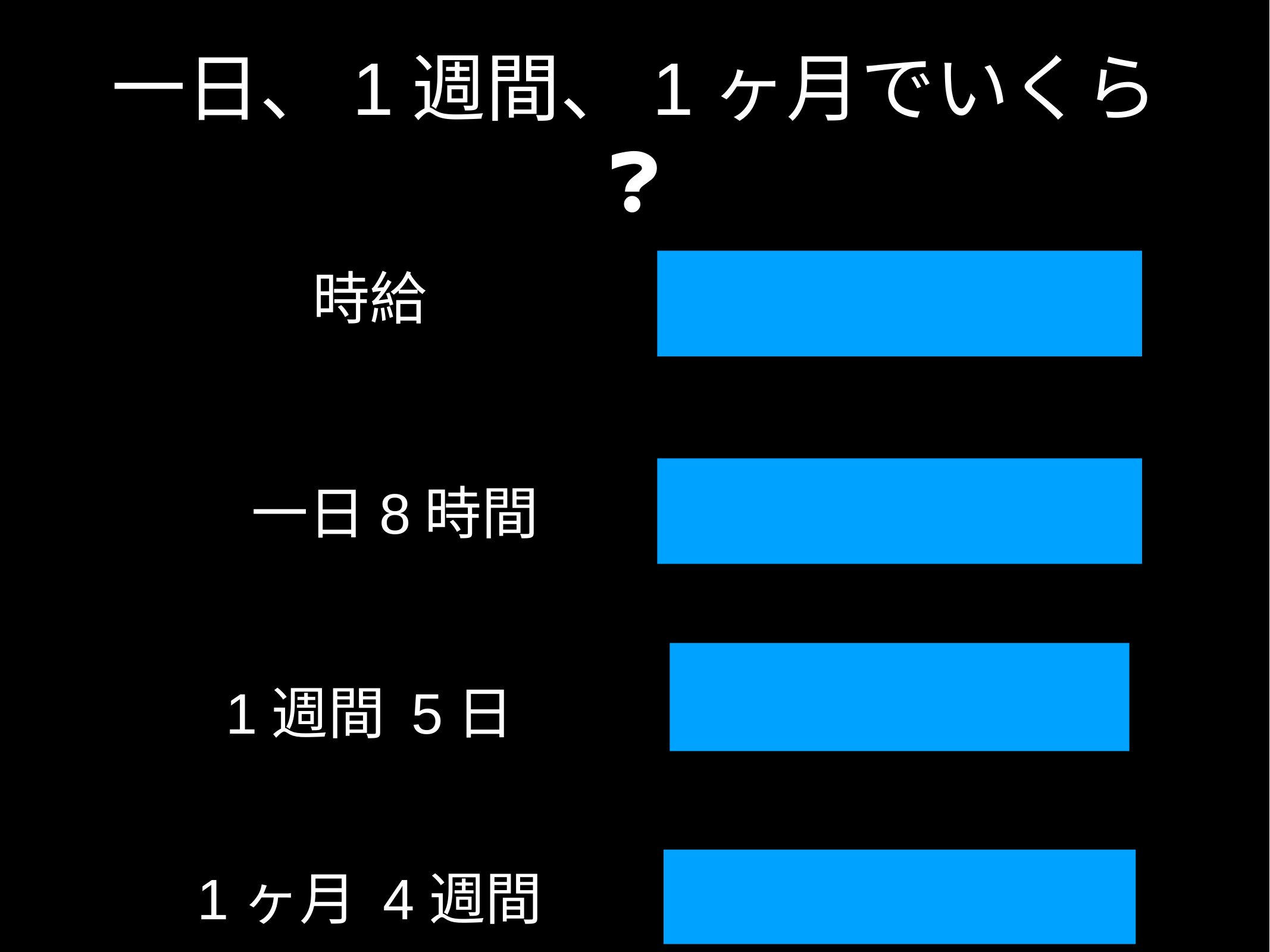

# 一日、1週間、1ヶ月でいくら❓
時給

一日8時間

1週間 5日
1ヶ月 4週間